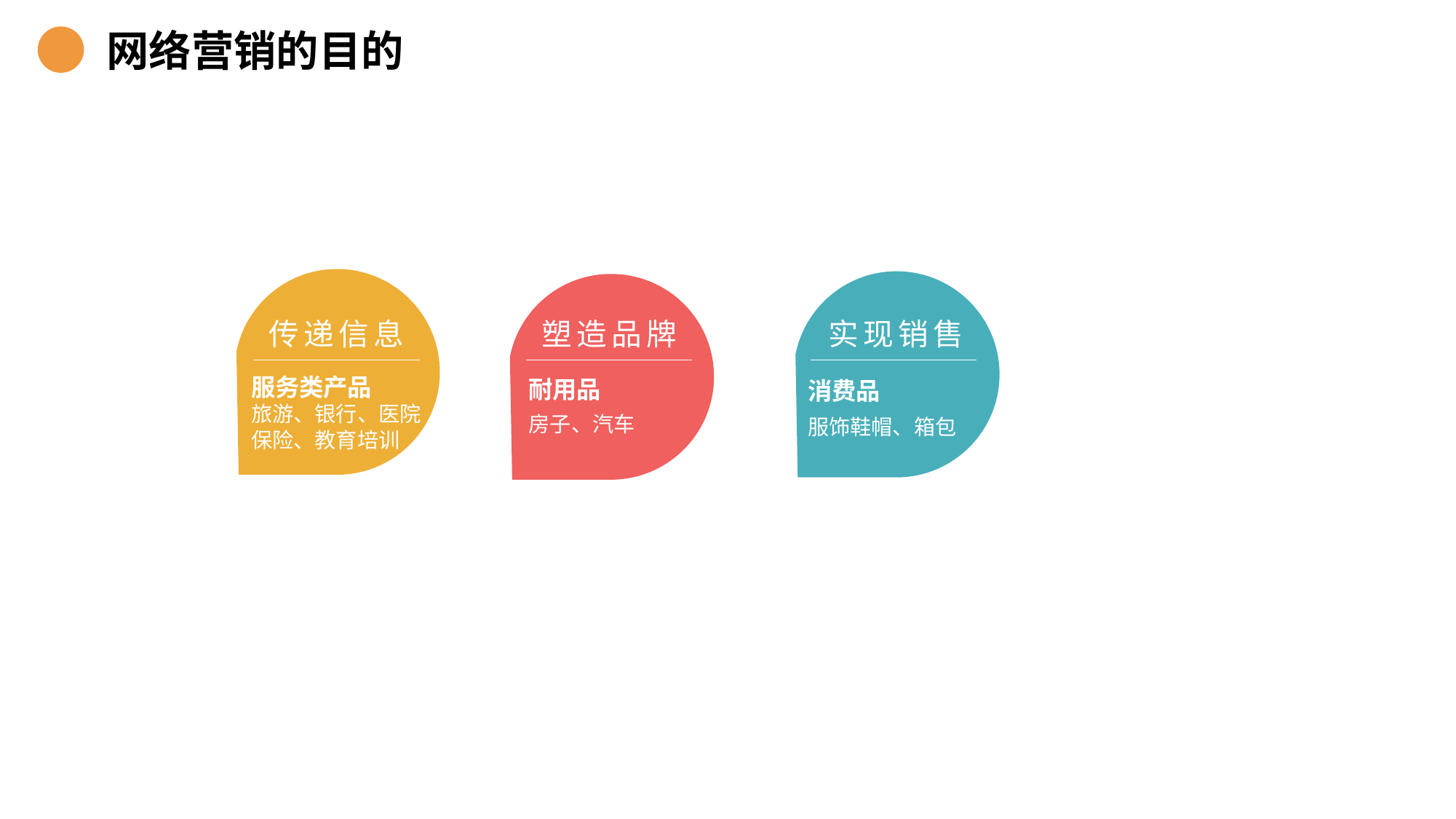

网络营销的目的

传递信息
服务类产品
旅游、银行、医院
保险、教育培训

实现销售

塑造品牌
耐用品
房子、汽车
消费品
服饰鞋帽、箱包